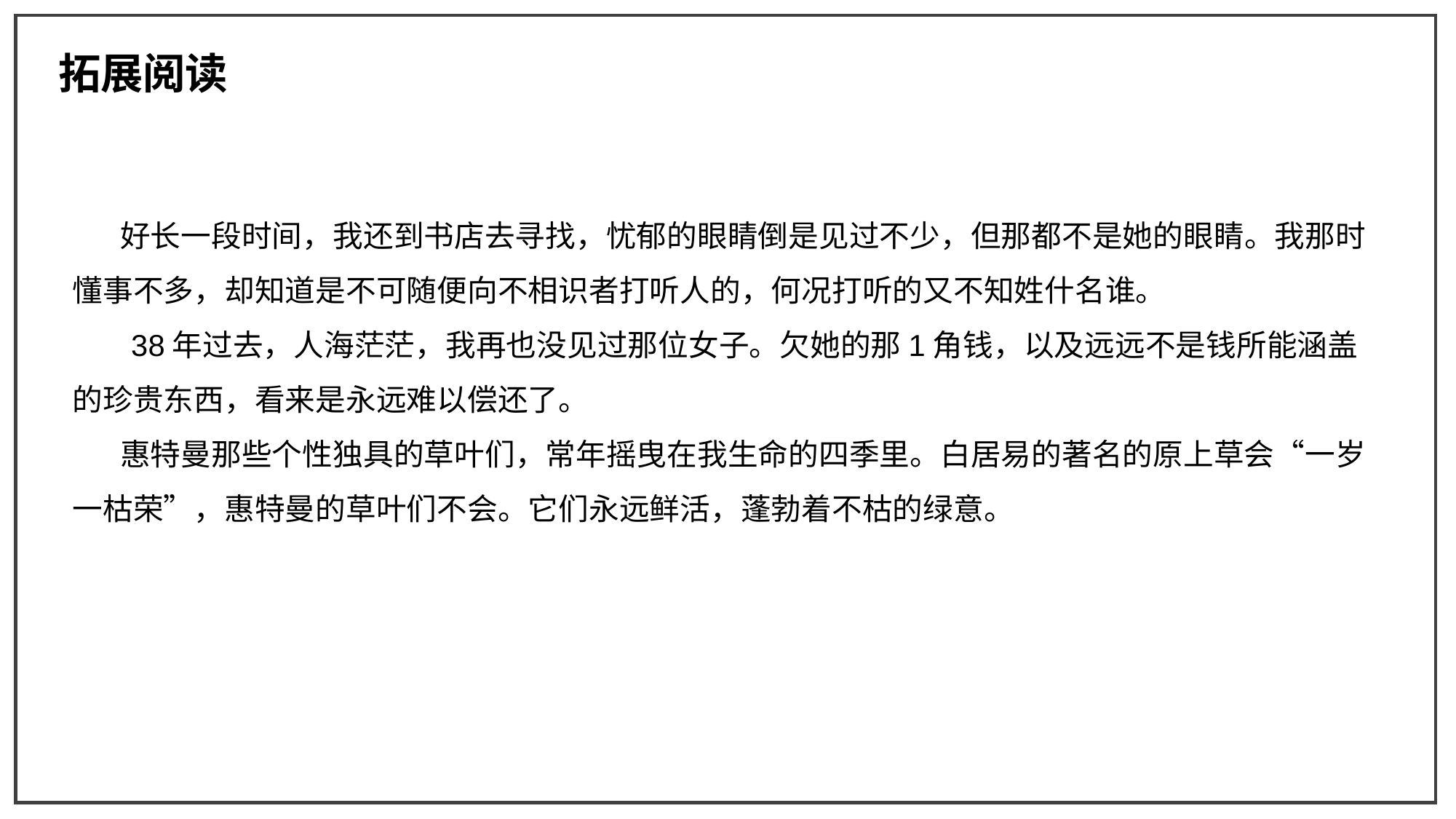

拓展阅读
      好长一段时间，我还到书店去寻找，忧郁的眼睛倒是见过不少，但那都不是她的眼睛。我那时懂事不多，却知道是不可随便向不相识者打听人的，何况打听的又不知姓什名谁。
       38年过去，人海茫茫，我再也没见过那位女子。欠她的那1角钱，以及远远不是钱所能涵盖的珍贵东西，看来是永远难以偿还了。
      惠特曼那些个性独具的草叶们，常年摇曳在我生命的四季里。白居易的著名的原上草会“一岁一枯荣”，惠特曼的草叶们不会。它们永远鲜活，蓬勃着不枯的绿意。